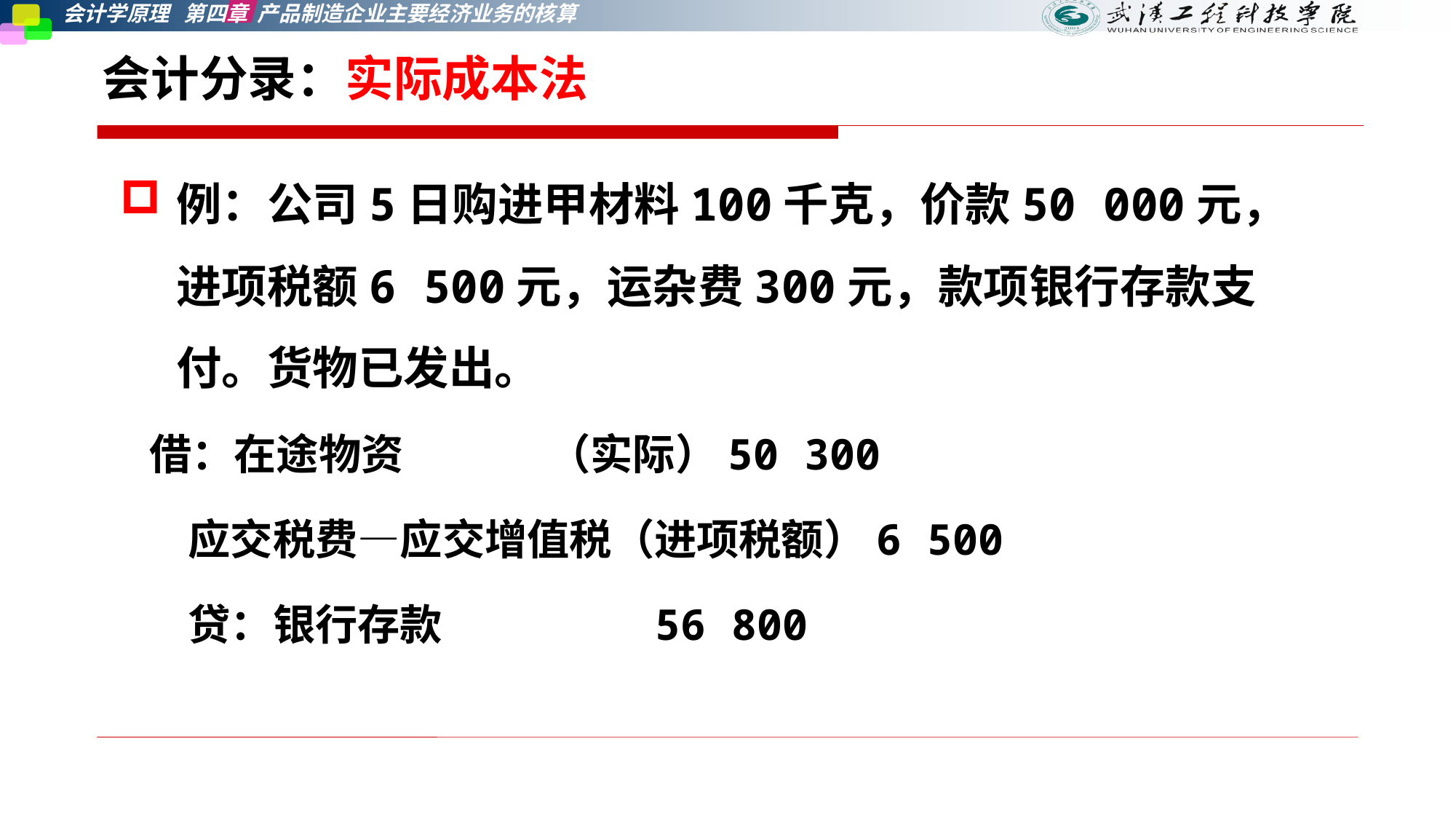

# 会计分录：实际成本法
例：公司5日购进甲材料100千克，价款50 000元，进项税额6 500元，运杂费300元，款项银行存款支付。货物已发出。
  借：在途物资               （实际）50 300
      应交税费—应交增值税（进项税额）6 500
      贷：银行存款                     56 800